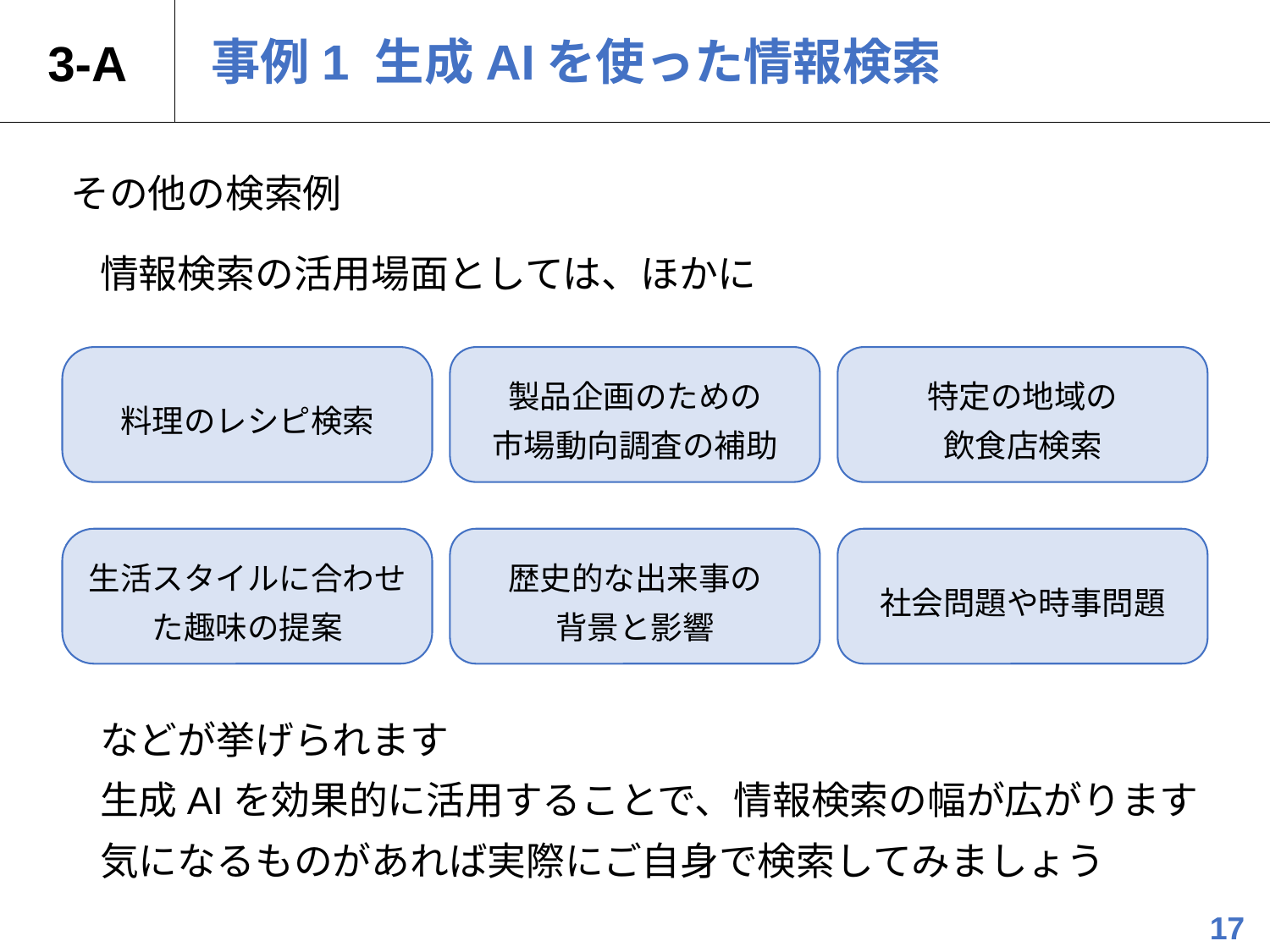

# 3-A
事例1 生成AIを使った情報検索
その他の検索例
情報検索の活用場面としては、ほかに

などが挙げられます
生成AIを効果的に活用することで、情報検索の幅が広がります
気になるものがあれば実際にご自身で検索してみましょう
料理のレシピ検索
製品企画のための
市場動向調査の補助
特定の地域の
飲食店検索
生活スタイルに合わせた趣味の提案
歴史的な出来事の
背景と影響
社会問題や時事問題
17